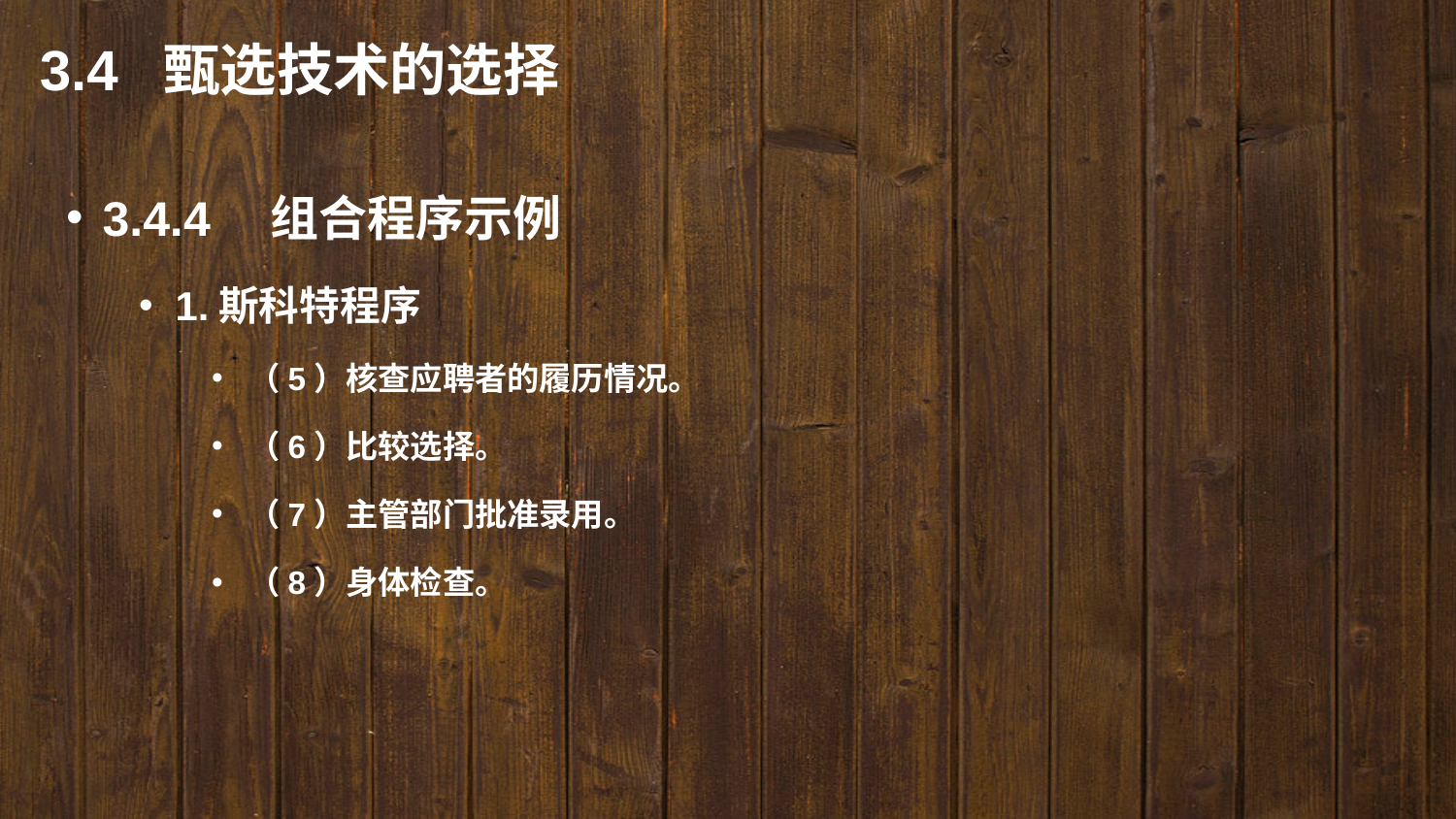

3.4  甄选技术的选择
3.4.4　组合程序示例
1.斯科特程序
（5）核查应聘者的履历情况。
（6）比较选择。
（7）主管部门批准录用。
（8）身体检查。